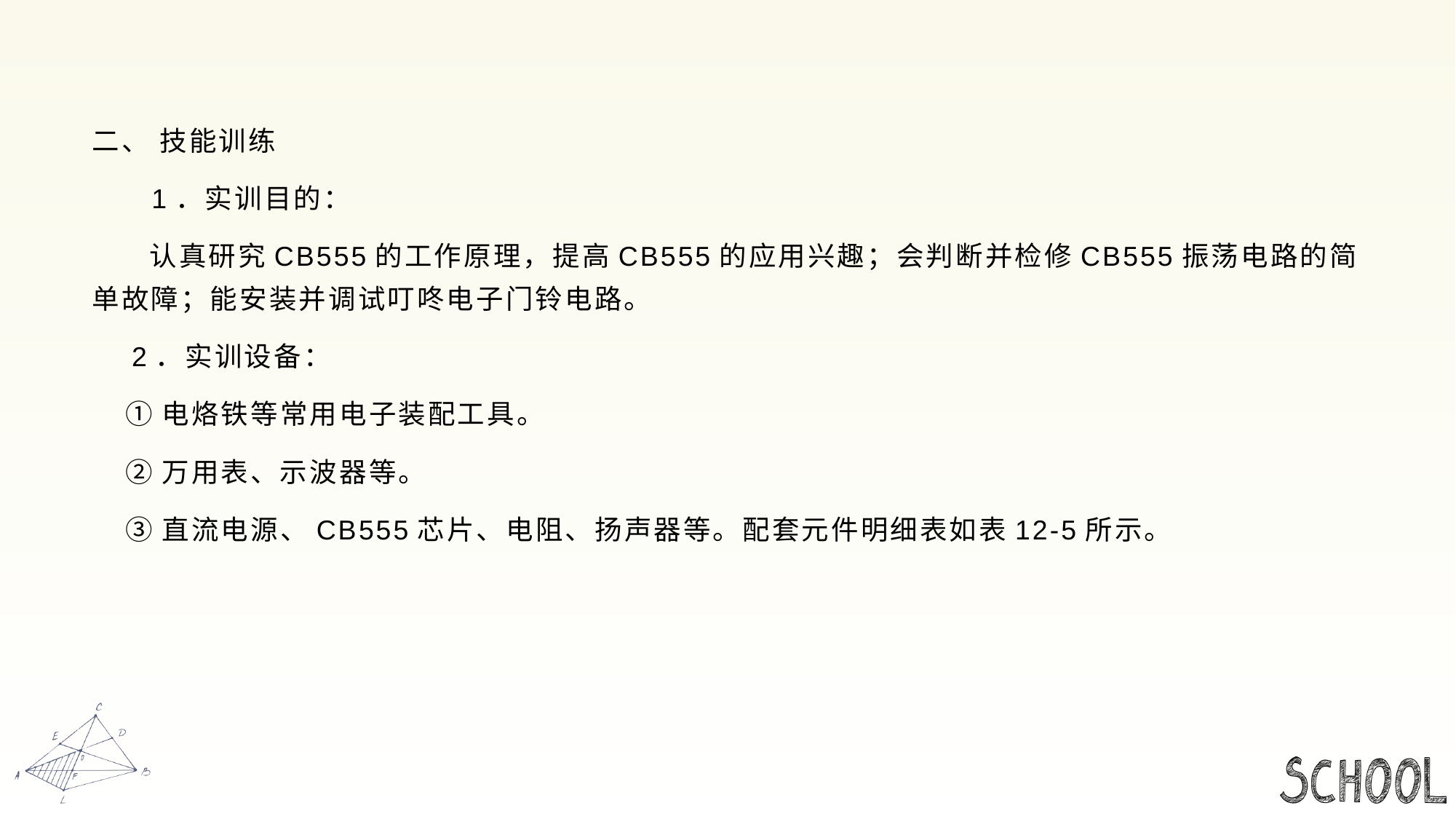

#
二、 技能训练
      1．实训目的：
      认真研究CB555的工作原理，提高CB555的应用兴趣；会判断并检修CB555振荡电路的简单故障；能安装并调试叮咚电子门铃电路。
    2．实训设备：
    ①电烙铁等常用电子装配工具。
    ②万用表、示波器等。
    ③直流电源、CB555芯片、电阻、扬声器等。配套元件明细表如表12-5所示。